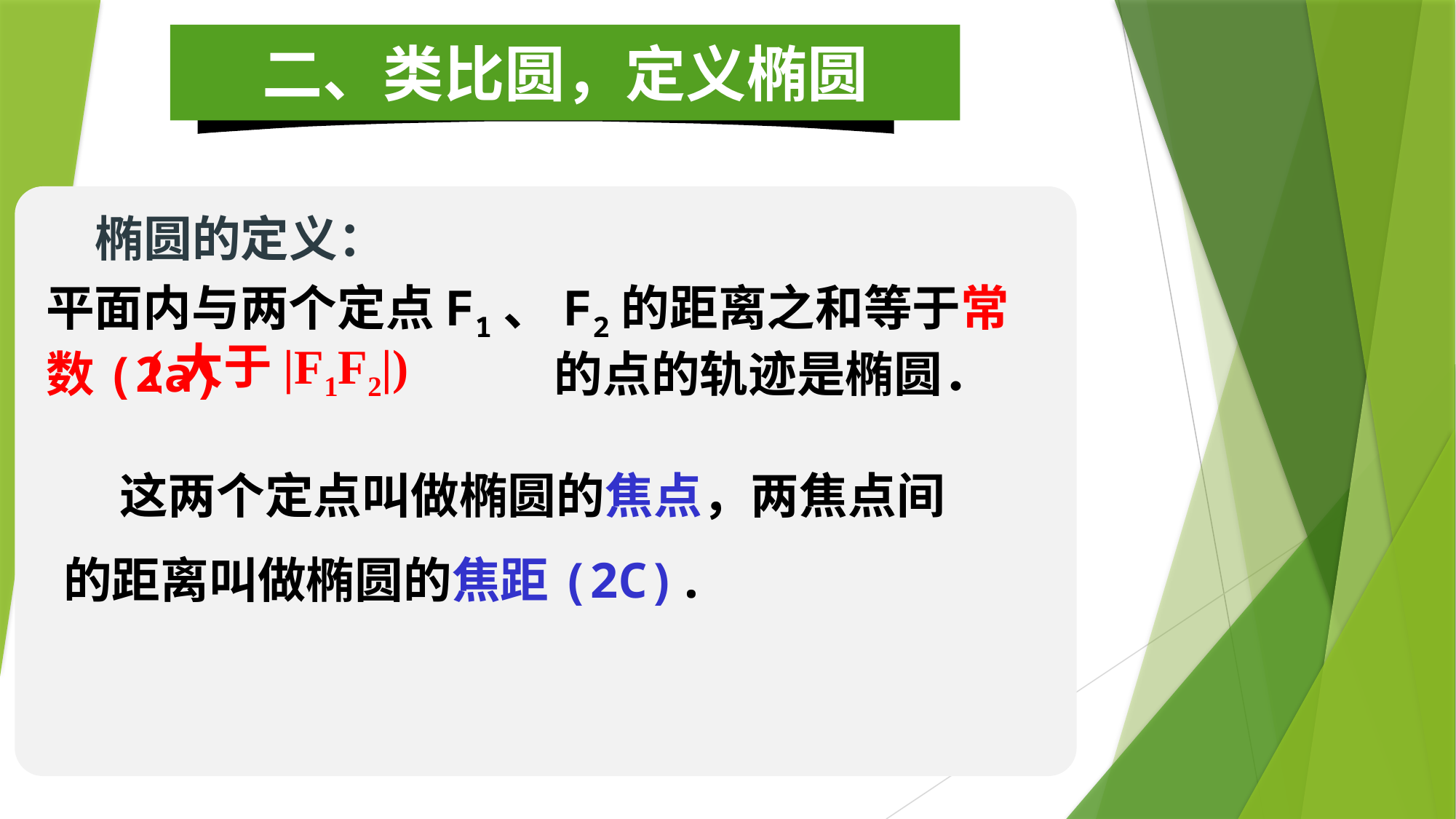

二、类比圆，定义椭圆

椭圆的定义：
平面内与两个定点F1、F2的距离之和等于常数(2a)           的点的轨迹是椭圆．
 (大于|F1F2|)
    这两个定点叫做椭圆的焦点，两焦点间的距离叫做椭圆的焦距(2C).